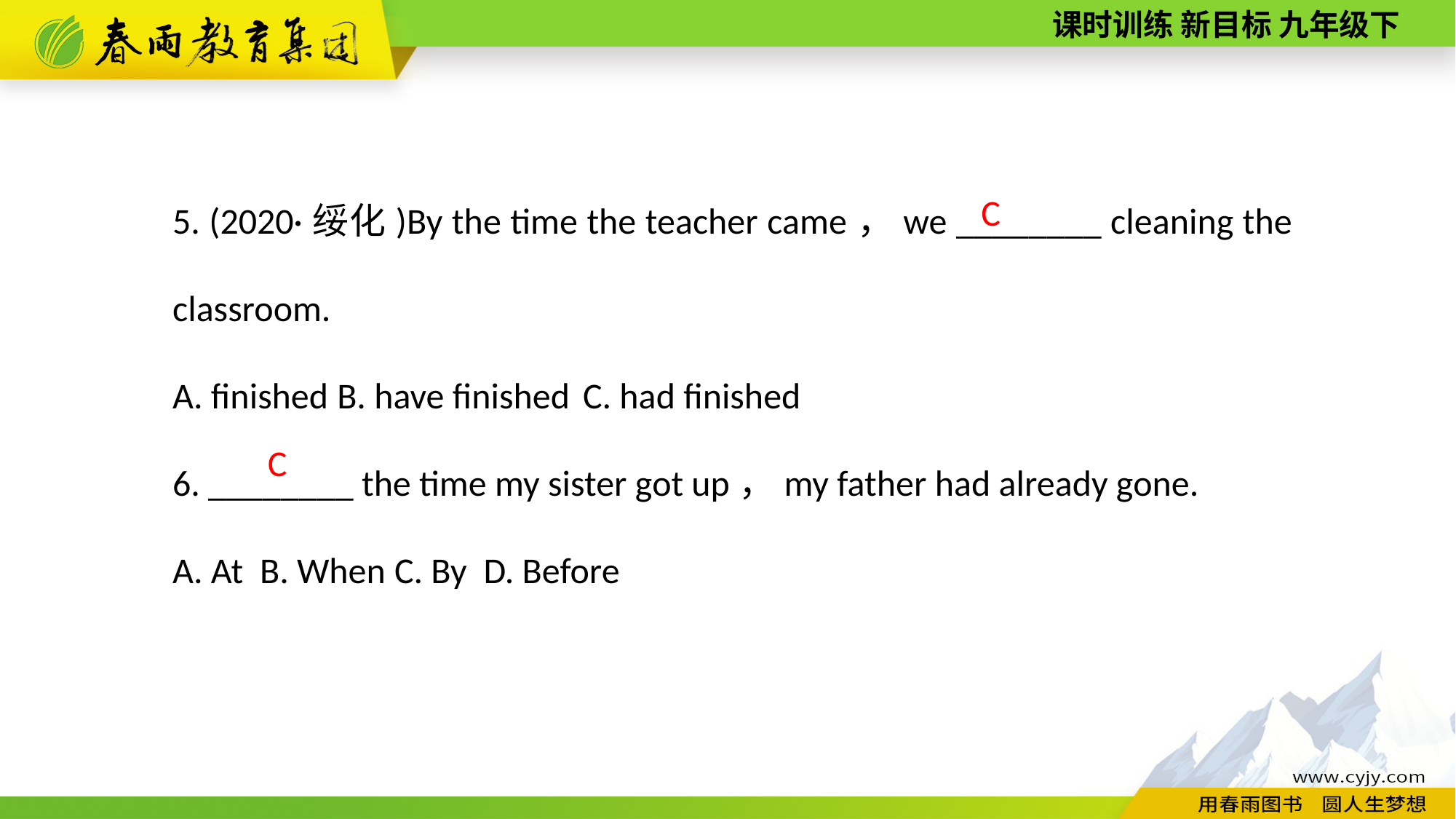

5. (2020·绥化)By the time the teacher came，we ________ cleaning the classroom.
A. finished  B. have finished   C. had finished
6. ________ the time my sister got up，my father had already gone.
A. At  B. When  C. By  D. Before
C
C